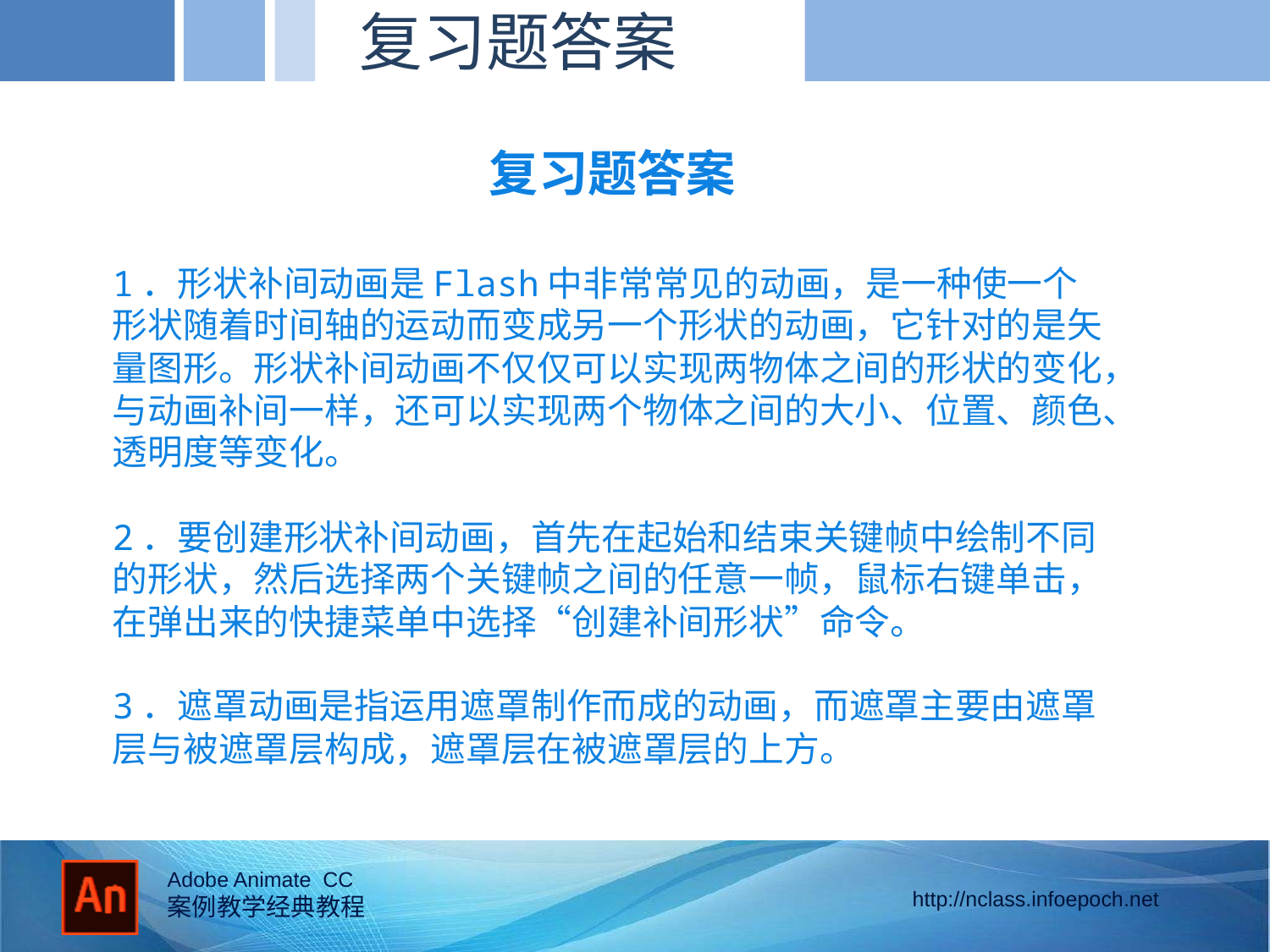

复习题答案
复习题答案

1．形状补间动画是Flash中非常常见的动画，是一种使一个形状随着时间轴的运动而变成另一个形状的动画，它针对的是矢量图形。形状补间动画不仅仅可以实现两物体之间的形状的变化，与动画补间一样，还可以实现两个物体之间的大小、位置、颜色、透明度等变化。

2．要创建形状补间动画，首先在起始和结束关键帧中绘制不同的形状，然后选择两个关键帧之间的任意一帧，鼠标右键单击，在弹出来的快捷菜单中选择“创建补间形状”命令。

3．遮罩动画是指运用遮罩制作而成的动画，而遮罩主要由遮罩层与被遮罩层构成，遮罩层在被遮罩层的上方。
的径向